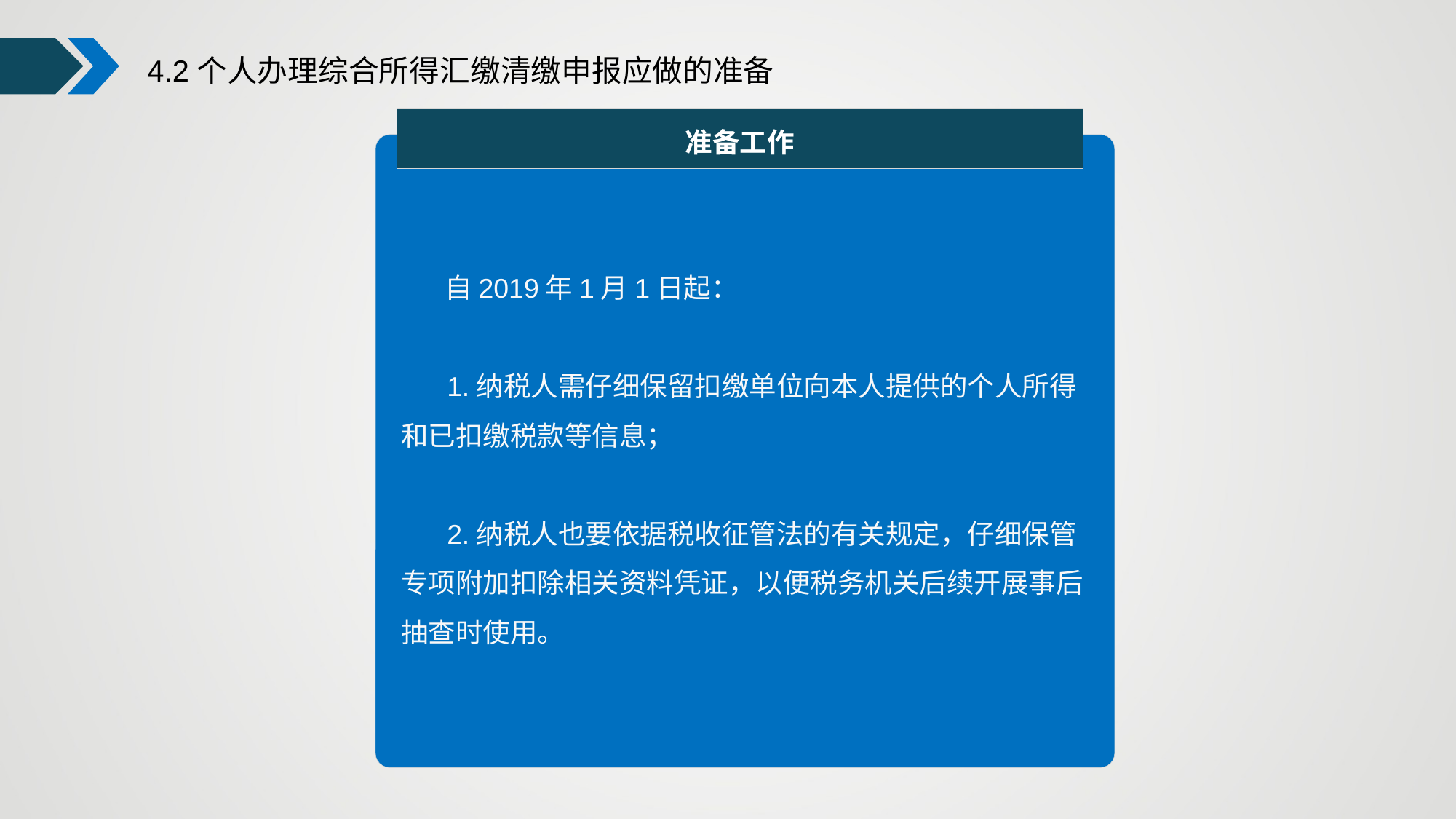

4.2个人办理综合所得汇缴清缴申报应做的准备
准备工作
      自2019年1月1日起：

      1.纳税人需仔细保留扣缴单位向本人提供的个人所得和已扣缴税款等信息；

      2.纳税人也要依据税收征管法的有关规定，仔细保管专项附加扣除相关资料凭证，以便税务机关后续开展事后抽查时使用。